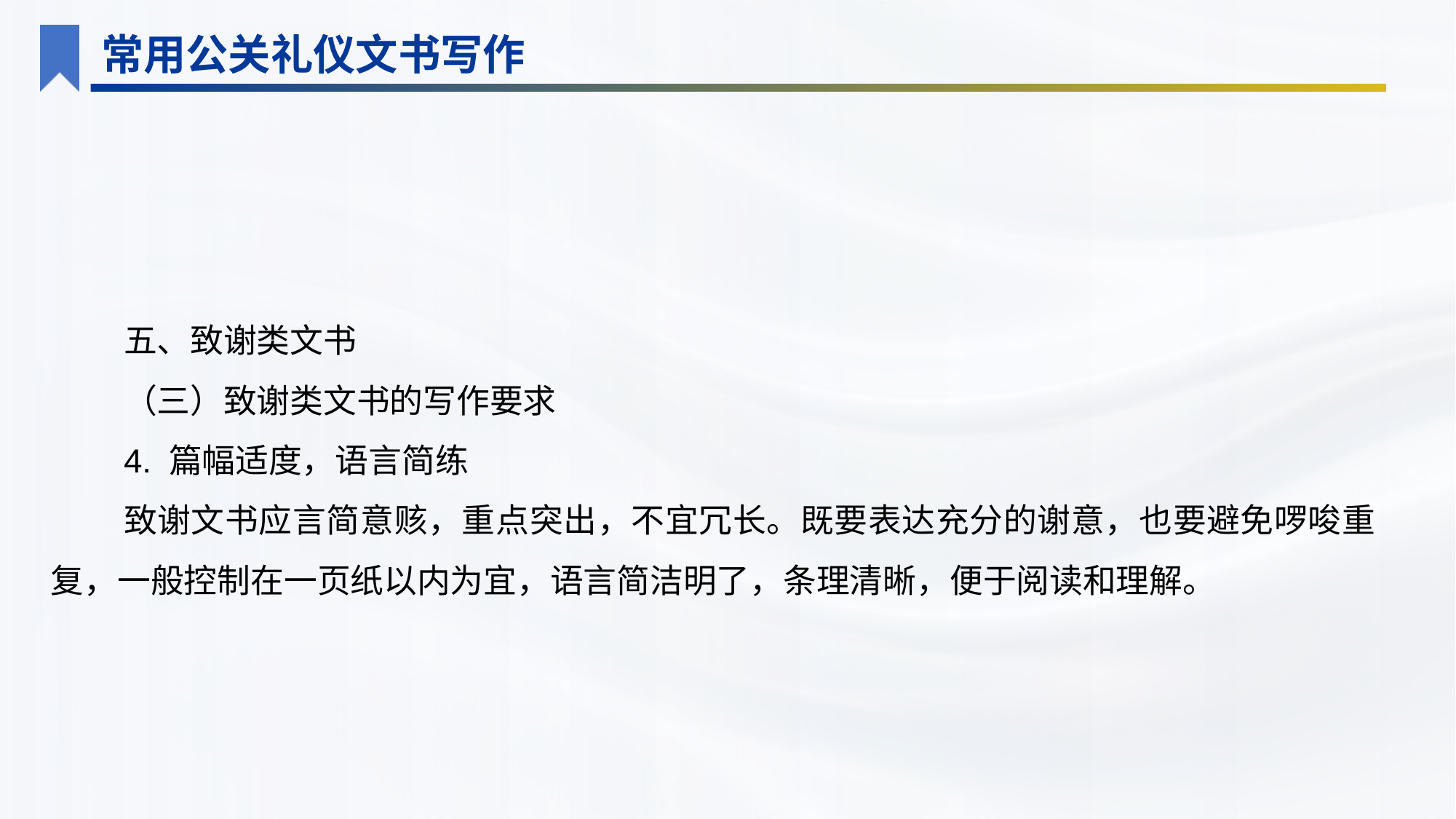

常用公关礼仪文书写作
五、致谢类文书
（三）致谢类文书的写作要求
4. 篇幅适度，语言简练
致谢文书应言简意赅，重点突出，不宜冗长。既要表达充分的谢意，也要避免啰唆重复，一般控制在一页纸以内为宜，语言简洁明了，条理清晰，便于阅读和理解。